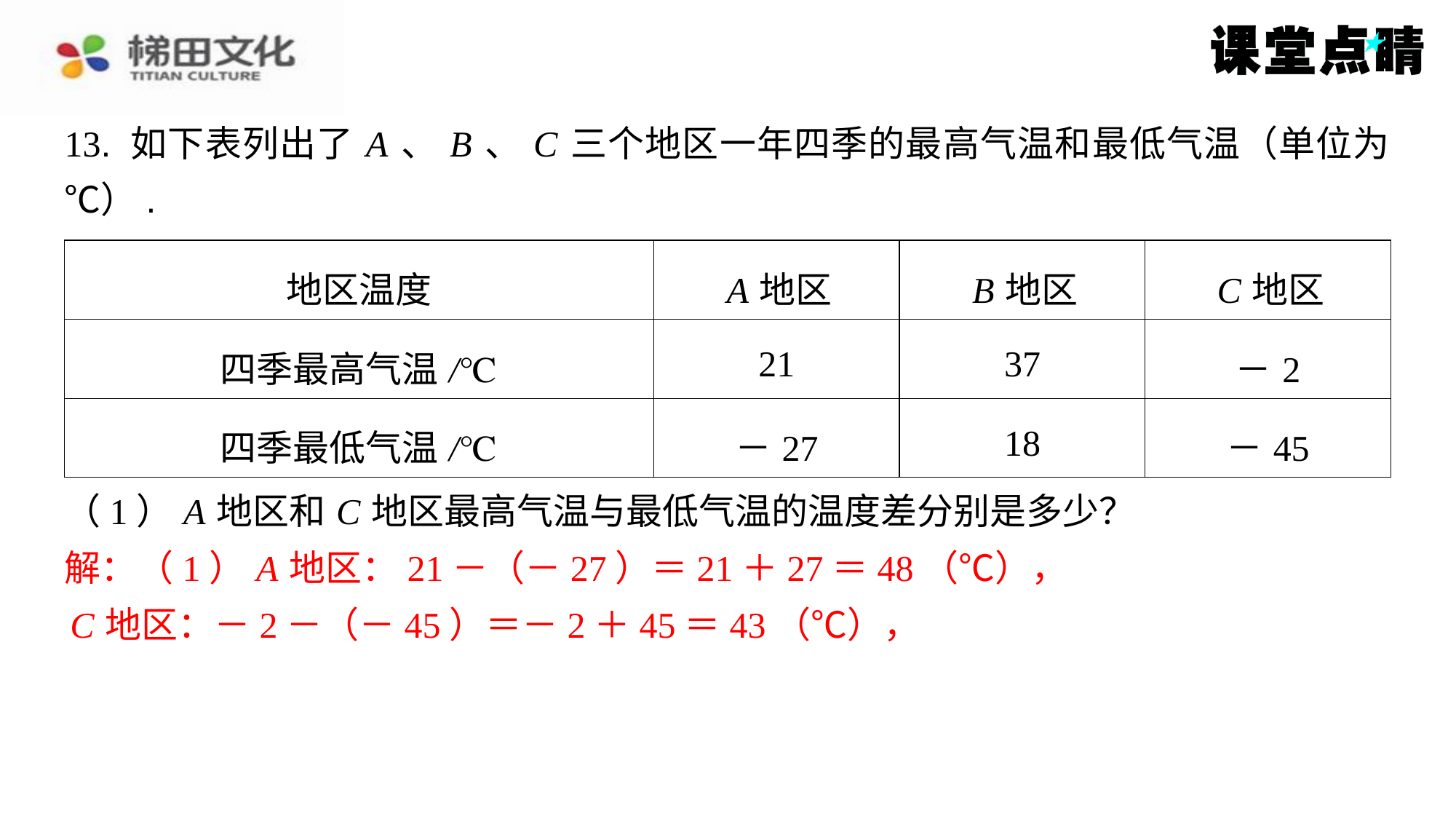

13. 如下表列出了 A 、 B 、 C 三个地区一年四季的最高气温和最低气温（单位为
℃）.
| 地区温度 | A 地区 | B 地区 | C 地区 |
| --- | --- | --- | --- |
| 四季最高气温/℃ | 21 | 37 | －2 |
| 四季最低气温/℃ | －27 | 18 | －45 |
（1） A 地区和 C 地区最高气温与最低气温的温度差分别是多少？
解：（1） A 地区：21－（－27）＝21＋27＝48（℃），
 C 地区：－2－（－45）＝－2＋45＝43（℃），
解：（1） A 地区：21－（－27）＝21＋27＝48（℃），
C 地区：－2－（－45）＝－2＋45＝43（℃），